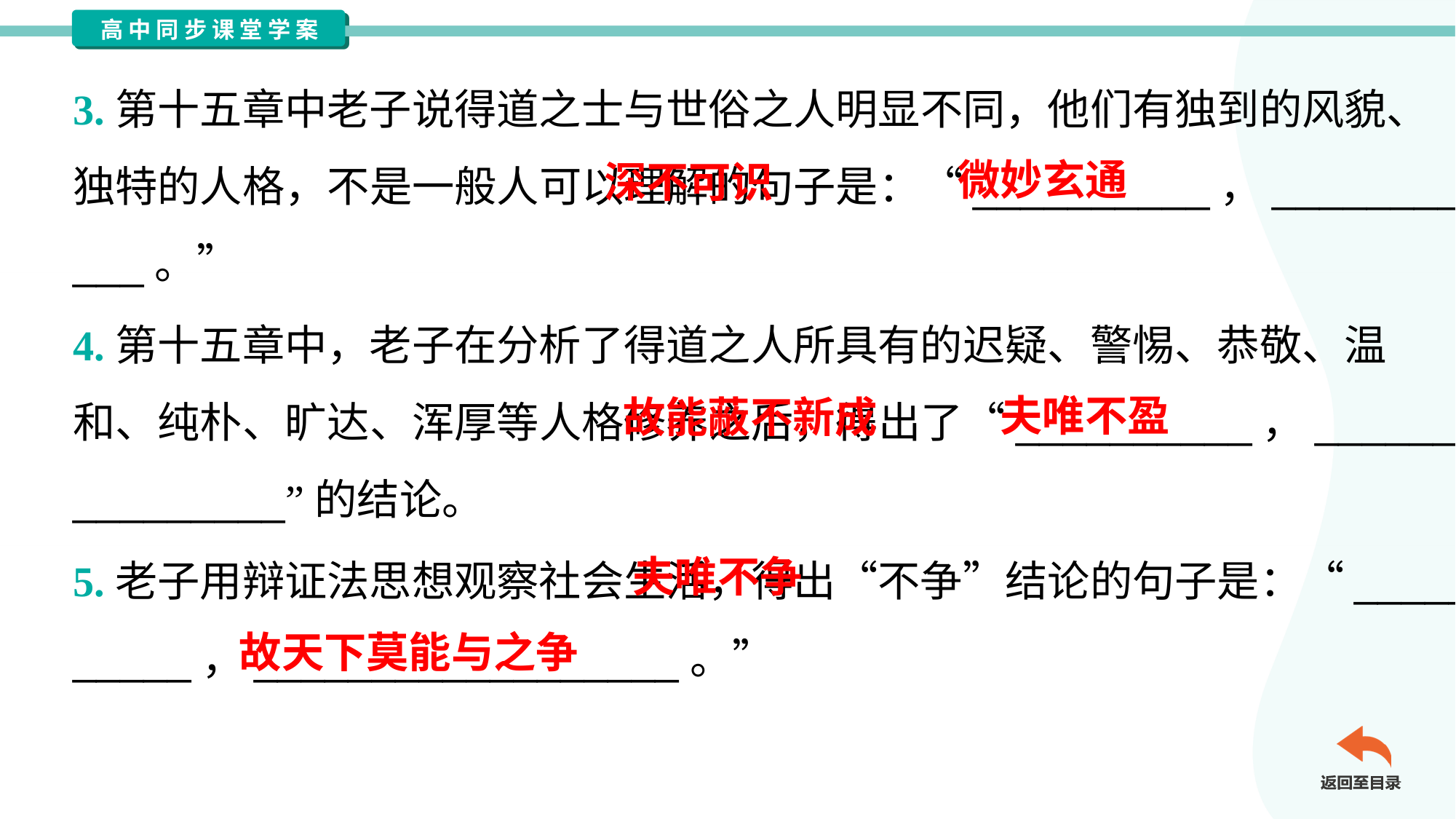

3.第十五章中老子说得道之士与世俗之人明显不同，他们有独到的风貌、
独特的人格，不是一般人可以理解的句子是：“__________，________
___。”
                                                      深不可识
微妙玄通
4.第十五章中，老子在分析了得道之人所具有的迟疑、警惕、恭敬、温
和、纯朴、旷达、浑厚等人格修养之后，得出了“__________，______
_________”的结论。
                                                        故能蔽不新成
夫唯不盈
                                                         夫唯不争
5.老子用辩证法思想观察社会生活，得出“不争”结论的句子是：“_____
_____，__________________。”
故天下莫能与之争